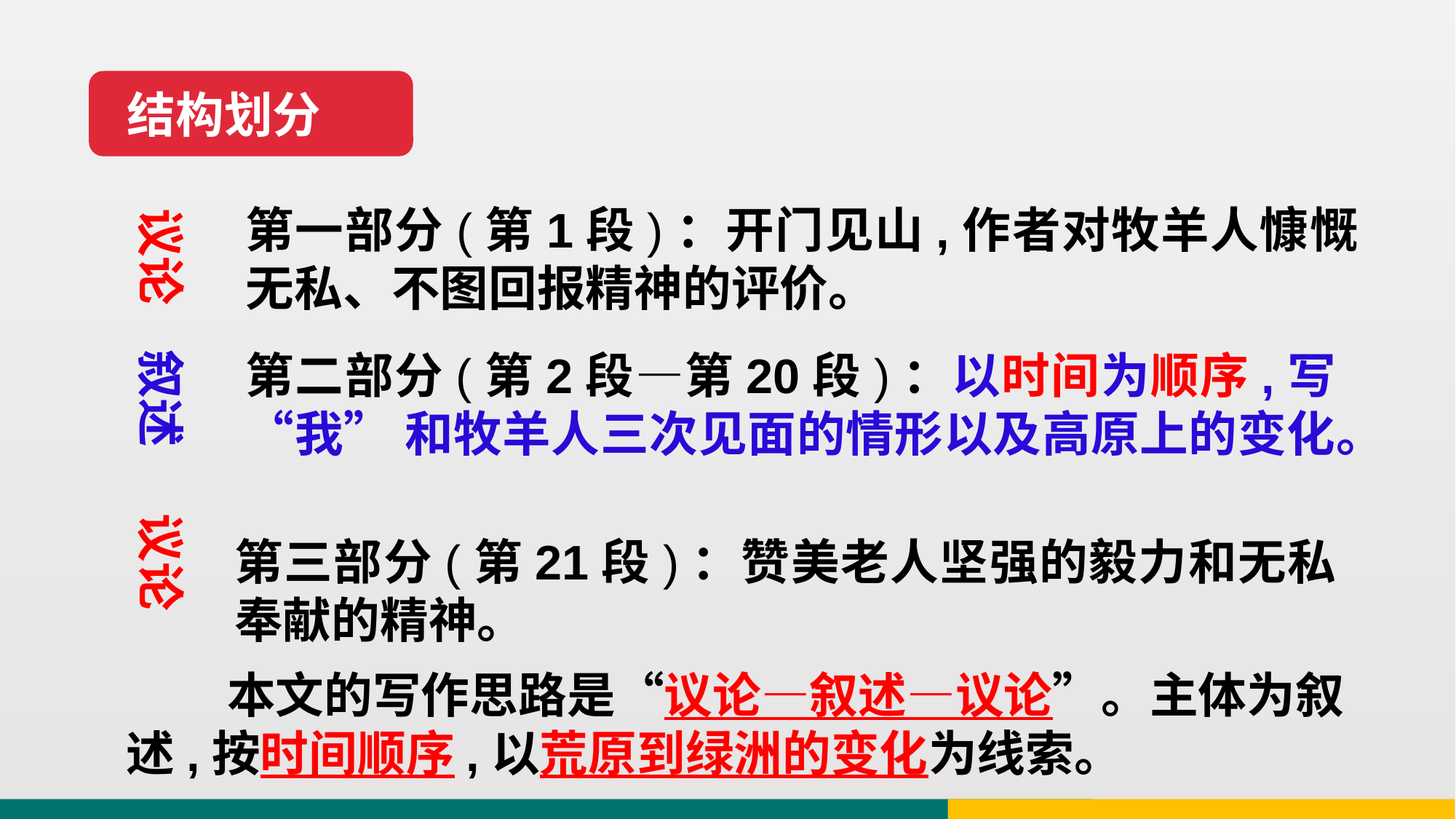

结构划分

第一部分(第1段)：开门见山,作者对牧羊人慷慨无私、不图回报精神的评价。
议论    叙述      议论
第二部分(第2段—第20段)：以时间为顺序,写“我” 和牧羊人三次见面的情形以及高原上的变化。
第三部分(第21段)：赞美老人坚强的毅力和无私奉献的精神。
        本文的写作思路是“议论—叙述—议论”。主体为叙述,按时间顺序,以荒原到绿洲的变化为线索。